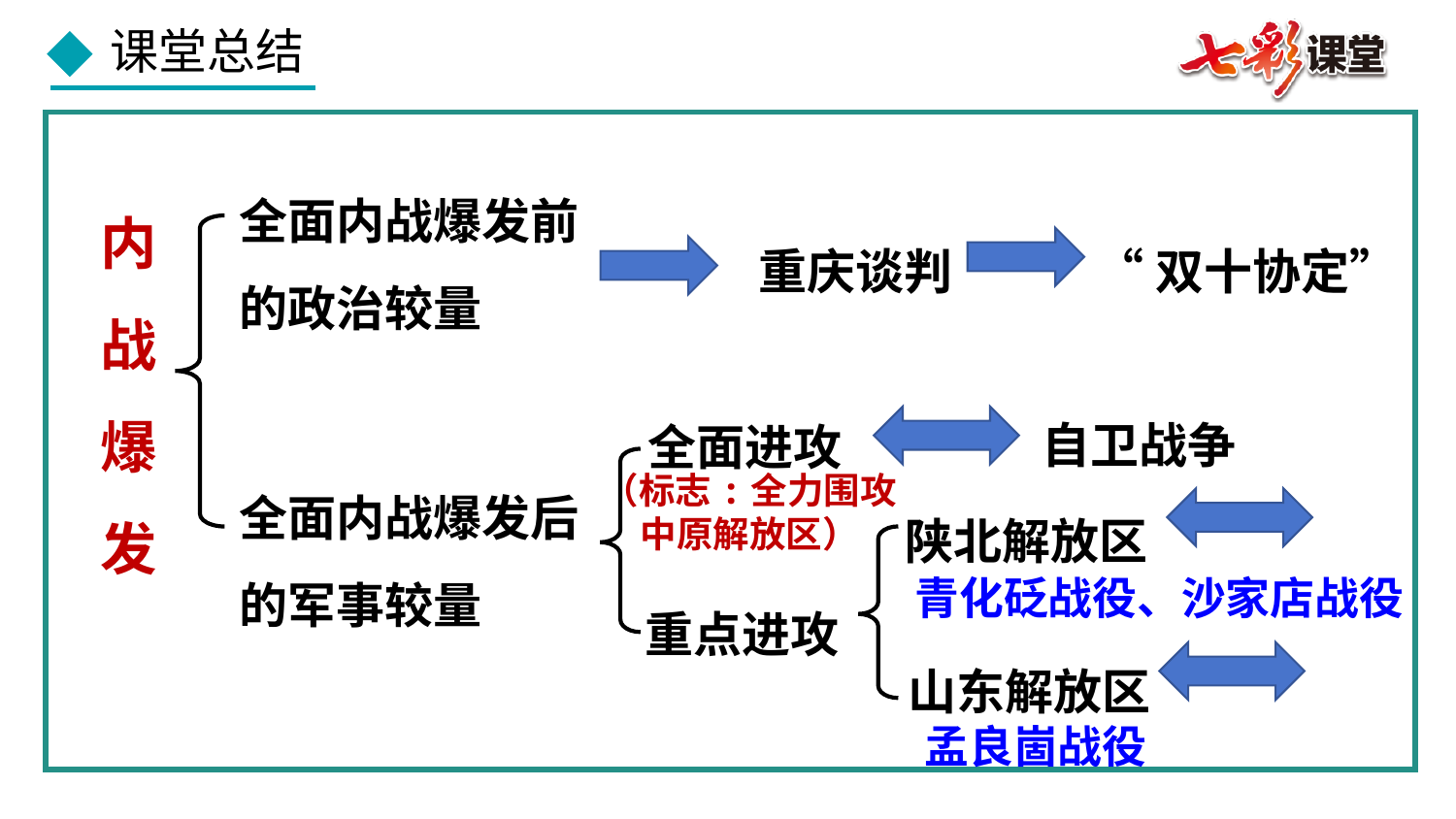

全面内战爆发前的政治较量
内战爆发
重庆谈判
“双十协定”

自卫战争
全面进攻

全面内战爆发后的军事较量
（标志:全力围攻
中原解放区）
陕北解放区

青化砭战役、沙家店战役
重点进攻
山东解放区

孟良崮战役